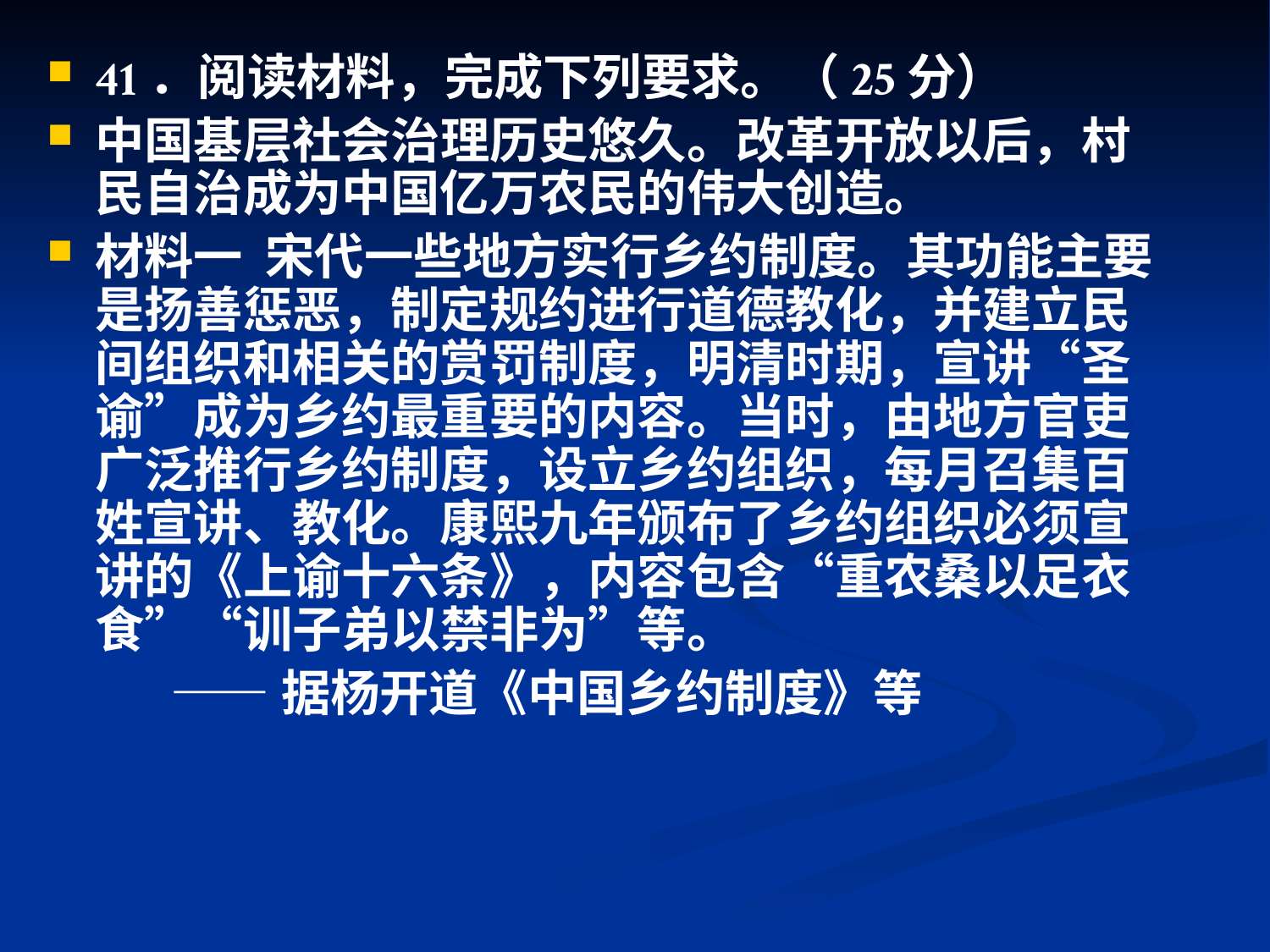

41．阅读材料，完成下列要求。（25分）
中国基层社会治理历史悠久。改革开放以后，村民自治成为中国亿万农民的伟大创造。
材料一  宋代一些地方实行乡约制度。其功能主要是扬善惩恶，制定规约进行道德教化，并建立民间组织和相关的赏罚制度，明清时期，宣讲“圣谕”成为乡约最重要的内容。当时，由地方官吏广泛推行乡约制度，设立乡约组织，每月召集百姓宣讲、教化。康熙九年颁布了乡约组织必须宣讲的《上谕十六条》，内容包含“重农桑以足衣食”“训子弟以禁非为”等。
           ——据杨开道《中国乡约制度》等